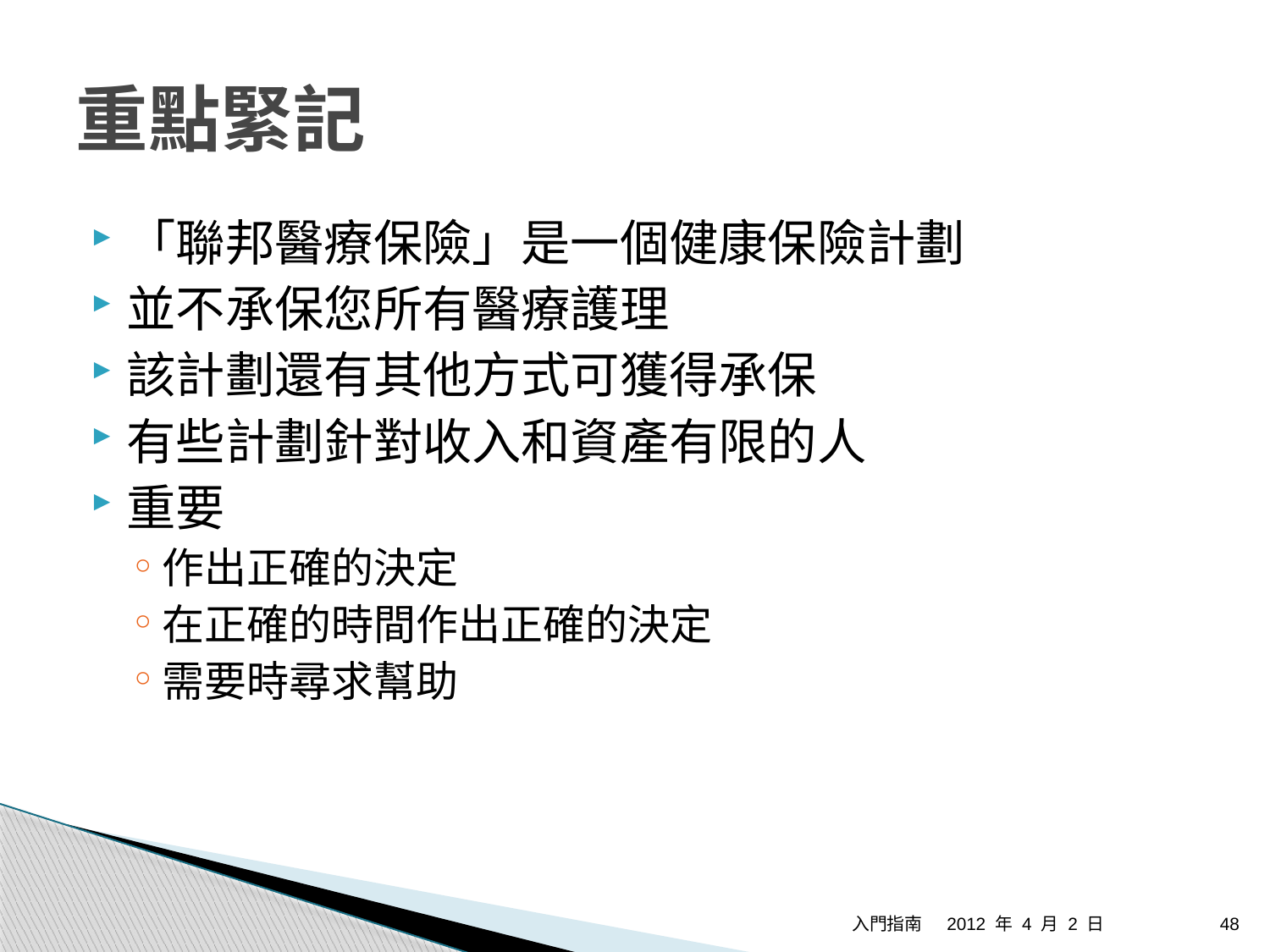

# 重點緊記
「聯邦醫療保險」是一個健康保險計劃
並不承保您所有醫療護理
該計劃還有其他方式可獲得承保
有些計劃針對收入和資產有限的人
重要
作出正確的決定
在正確的時間作出正確的決定
需要時尋求幫助
入門指南
2012 年 4 月 2 日
48